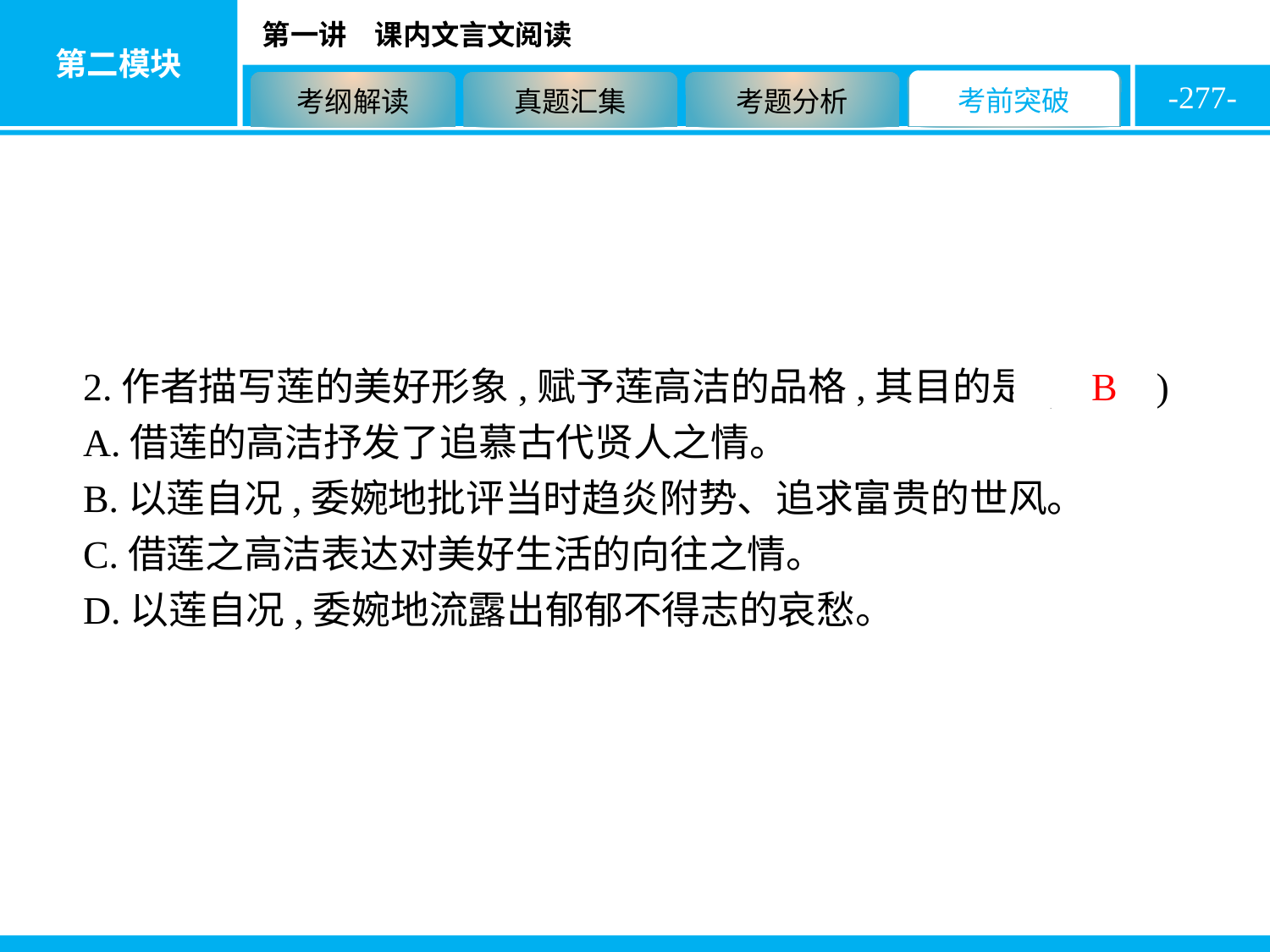

-277-
2.作者描写莲的美好形象,赋予莲高洁的品格,其目的是(    B    )
A.借莲的高洁抒发了追慕古代贤人之情。
B.以莲自况,委婉地批评当时趋炎附势、追求富贵的世风。
C.借莲之高洁表达对美好生活的向往之情。
D.以莲自况,委婉地流露出郁郁不得志的哀愁。